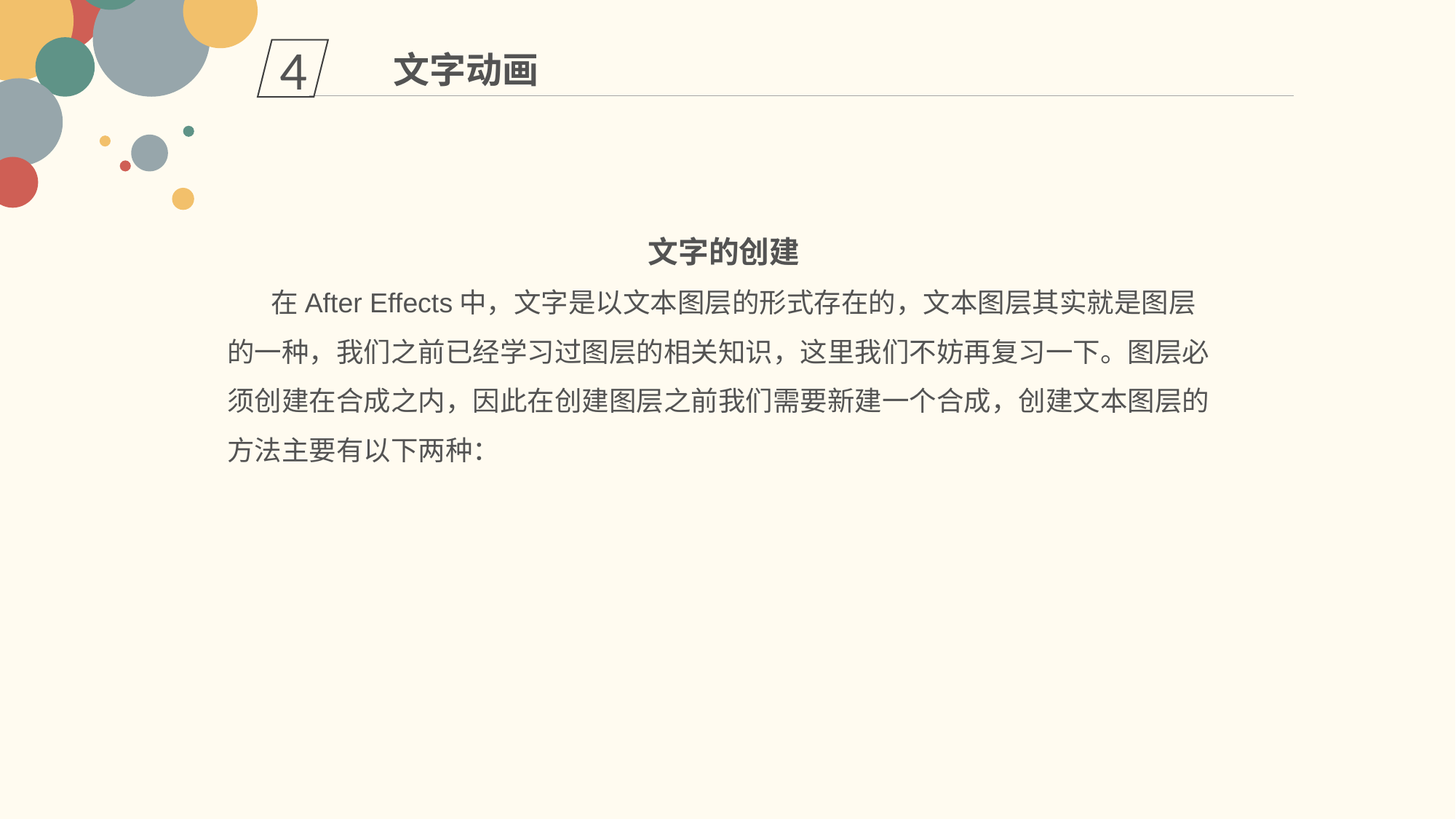

4
文字动画
文字的创建
      在After Effects中，文字是以文本图层的形式存在的，文本图层其实就是图层的一种，我们之前已经学习过图层的相关知识，这里我们不妨再复习一下。图层必须创建在合成之内，因此在创建图层之前我们需要新建一个合成，创建文本图层的方法主要有以下两种：